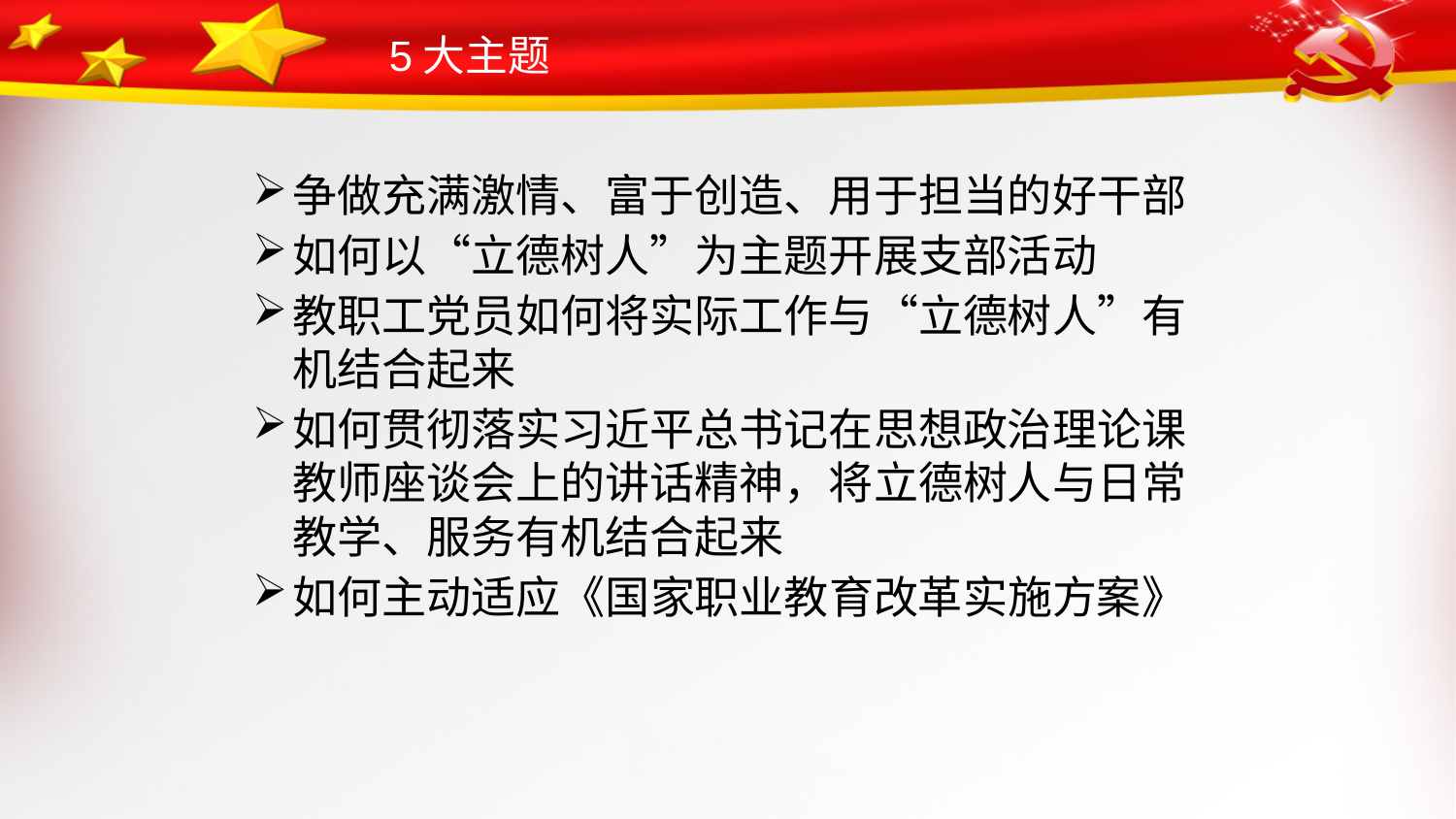

# 5大主题
争做充满激情、富于创造、用于担当的好干部
如何以“立德树人”为主题开展支部活动
教职工党员如何将实际工作与“立德树人”有机结合起来
如何贯彻落实习近平总书记在思想政治理论课教师座谈会上的讲话精神，将立德树人与日常教学、服务有机结合起来
如何主动适应《国家职业教育改革实施方案》